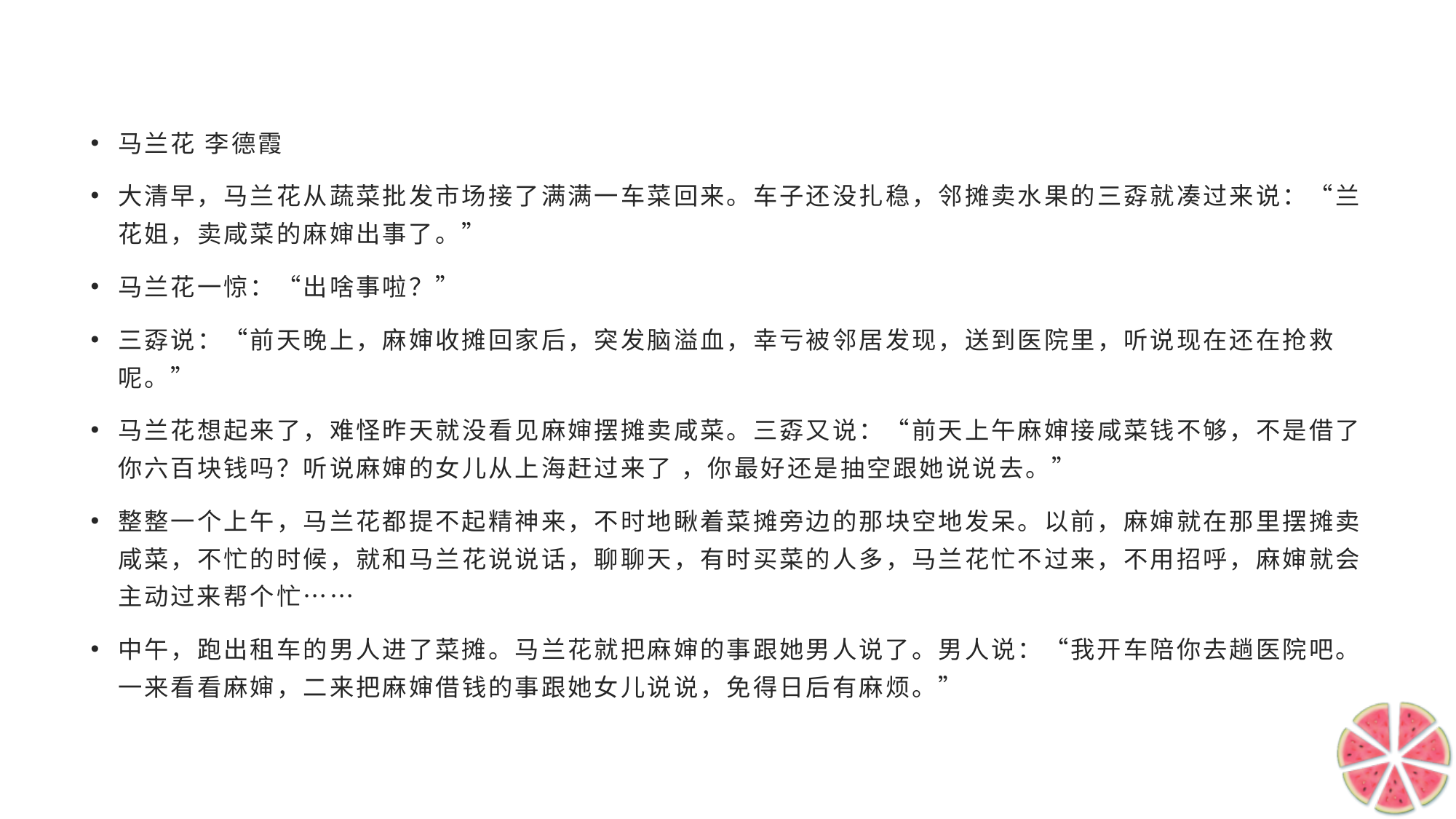

#
马兰花 李德霞
大清早，马兰花从蔬菜批发市场接了满满一车菜回来。车子还没扎稳，邻摊卖水果的三孬就凑过来说：“兰花姐，卖咸菜的麻婶出事了。”
马兰花一惊：“出啥事啦？”
三孬说：“前天晚上，麻婶收摊回家后，突发脑溢血，幸亏被邻居发现，送到医院里，听说现在还在抢救呢。”
马兰花想起来了，难怪昨天就没看见麻婶摆摊卖咸菜。三孬又说：“前天上午麻婶接咸菜钱不够，不是借了你六百块钱吗？听说麻婶的女儿从上海赶过来了 ，你最好还是抽空跟她说说去。”
整整一个上午，马兰花都提不起精神来，不时地瞅着菜摊旁边的那块空地发呆。以前，麻婶就在那里摆摊卖咸菜，不忙的时候，就和马兰花说说话，聊聊天，有时买菜的人多，马兰花忙不过来，不用招呼，麻婶就会主动过来帮个忙……
中午，跑出租车的男人进了菜摊。马兰花就把麻婶的事跟她男人说了。男人说：“我开车陪你去趟医院吧。一来看看麻婶，二来把麻婶借钱的事跟她女儿说说，免得日后有麻烦。”